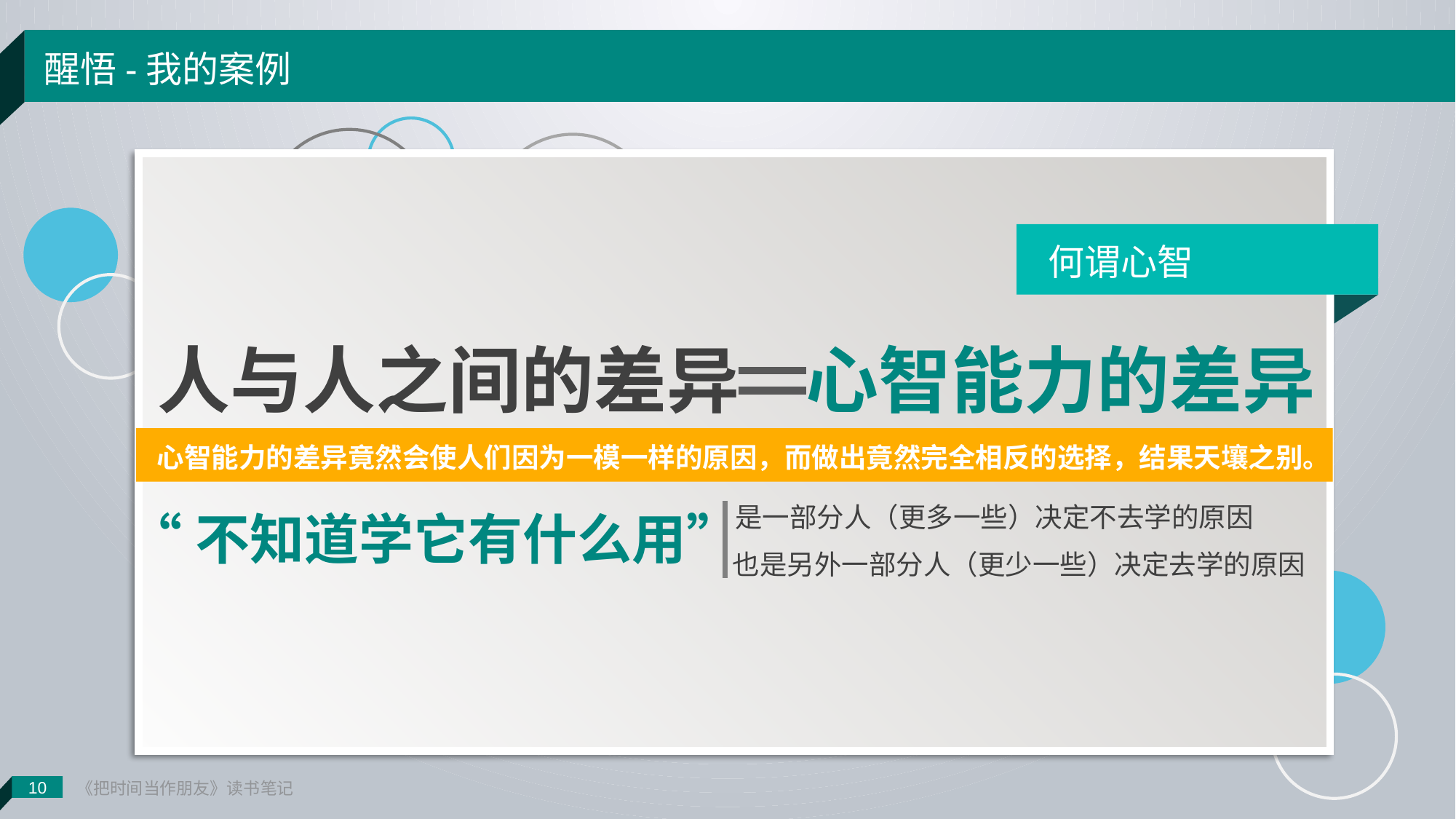

10
《把时间当作朋友》读书笔记

醒悟-我的案例

何谓心智
人与人之间的差异    心智能力的差异

心智能力的差异竟然会使人们因为一模一样的原因，而做出竟然完全相反的选择，结果天壤之别。
是一部分人（更多一些）决定不去学的原因
“不知道学它有什么用”
也是另外一部分人（更少一些）决定去学的原因